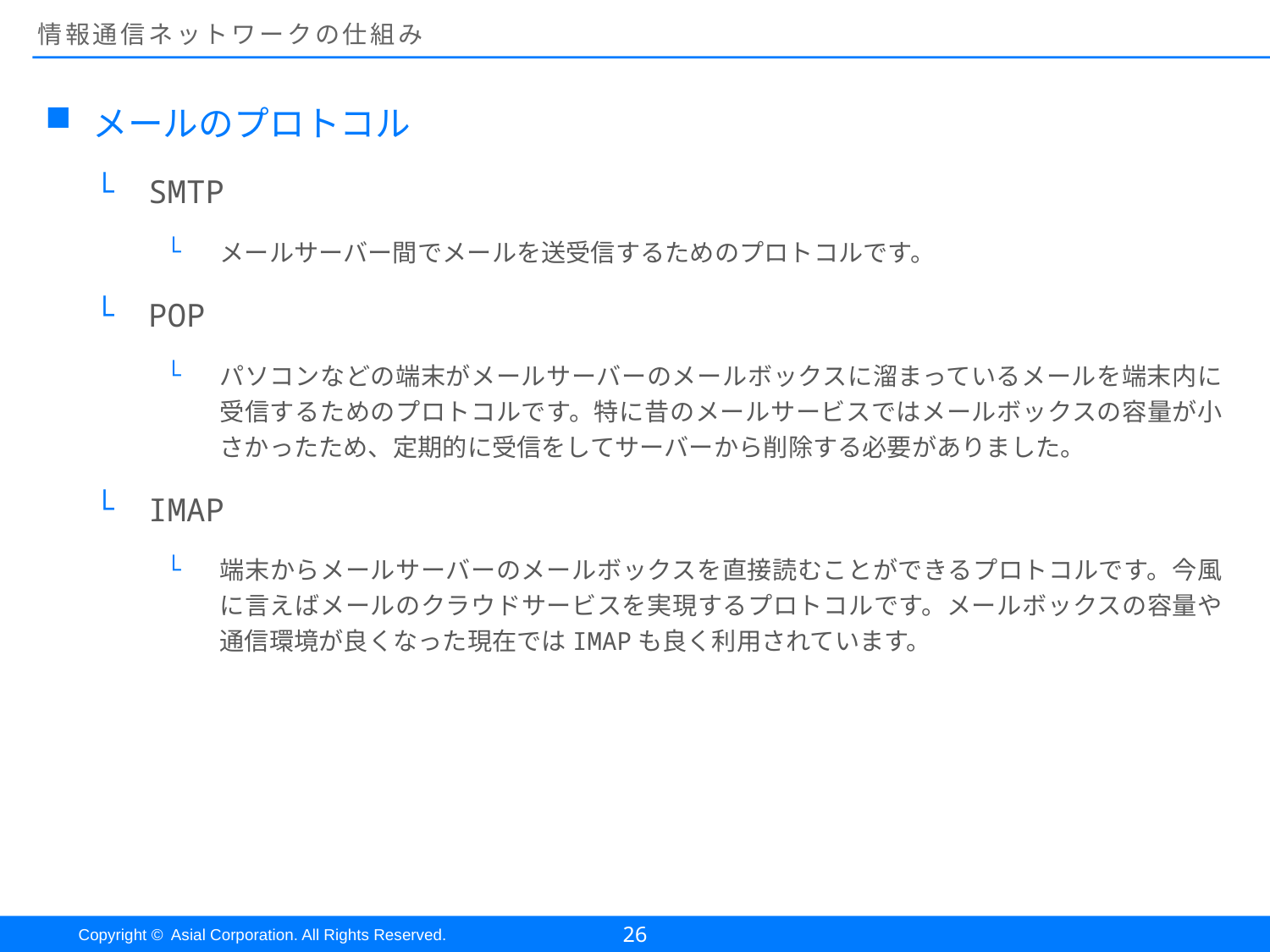

# 情報通信ネットワークの仕組み

メールのプロトコル
SMTP
メールサーバー間でメールを送受信するためのプロトコルです。
POP
パソコンなどの端末がメールサーバーのメールボックスに溜まっているメールを端末内に受信するためのプロトコルです。特に昔のメールサービスではメールボックスの容量が小さかったため、定期的に受信をしてサーバーから削除する必要がありました。
IMAP
端末からメールサーバーのメールボックスを直接読むことができるプロトコルです。今風に言えばメールのクラウドサービスを実現するプロトコルです。メールボックスの容量や通信環境が良くなった現在ではIMAPも良く利用されています。

26